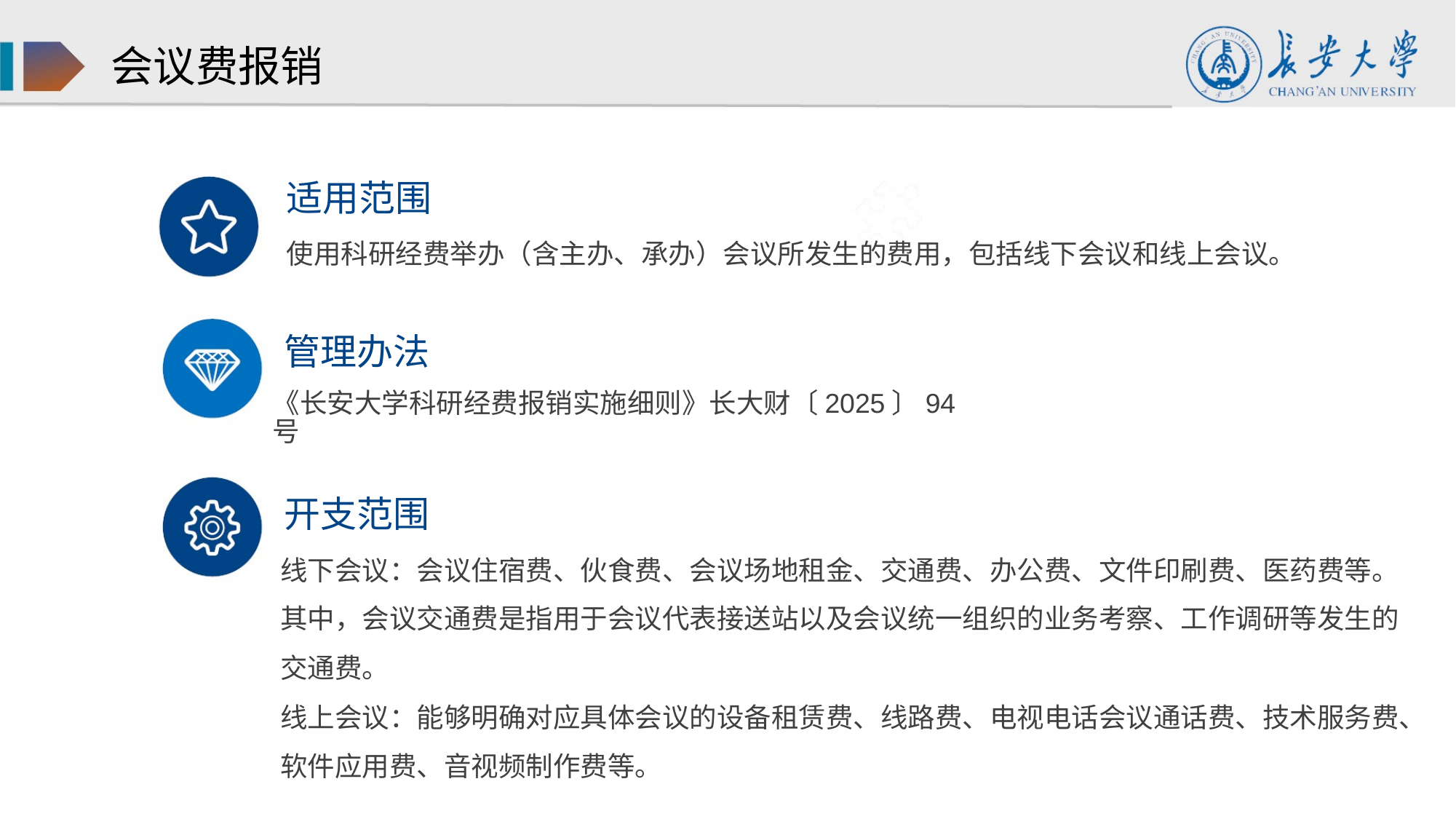

会议费报销
适用范围
使用科研经费举办（含主办、承办）会议所发生的费用，包括线下会议和线上会议。
管理办法
《长安大学科研经费报销实施细则》长大财〔2025〕94号
开支范围
线下会议：会议住宿费、伙食费、会议场地租金、交通费、办公费、文件印刷费、医药费等。
其中，会议交通费是指用于会议代表接送站以及会议统一组织的业务考察、工作调研等发生的
交通费。
线上会议：能够明确对应具体会议的设备租赁费、线路费、电视电话会议通话费、技术服务费、
软件应用费、音视频制作费等。